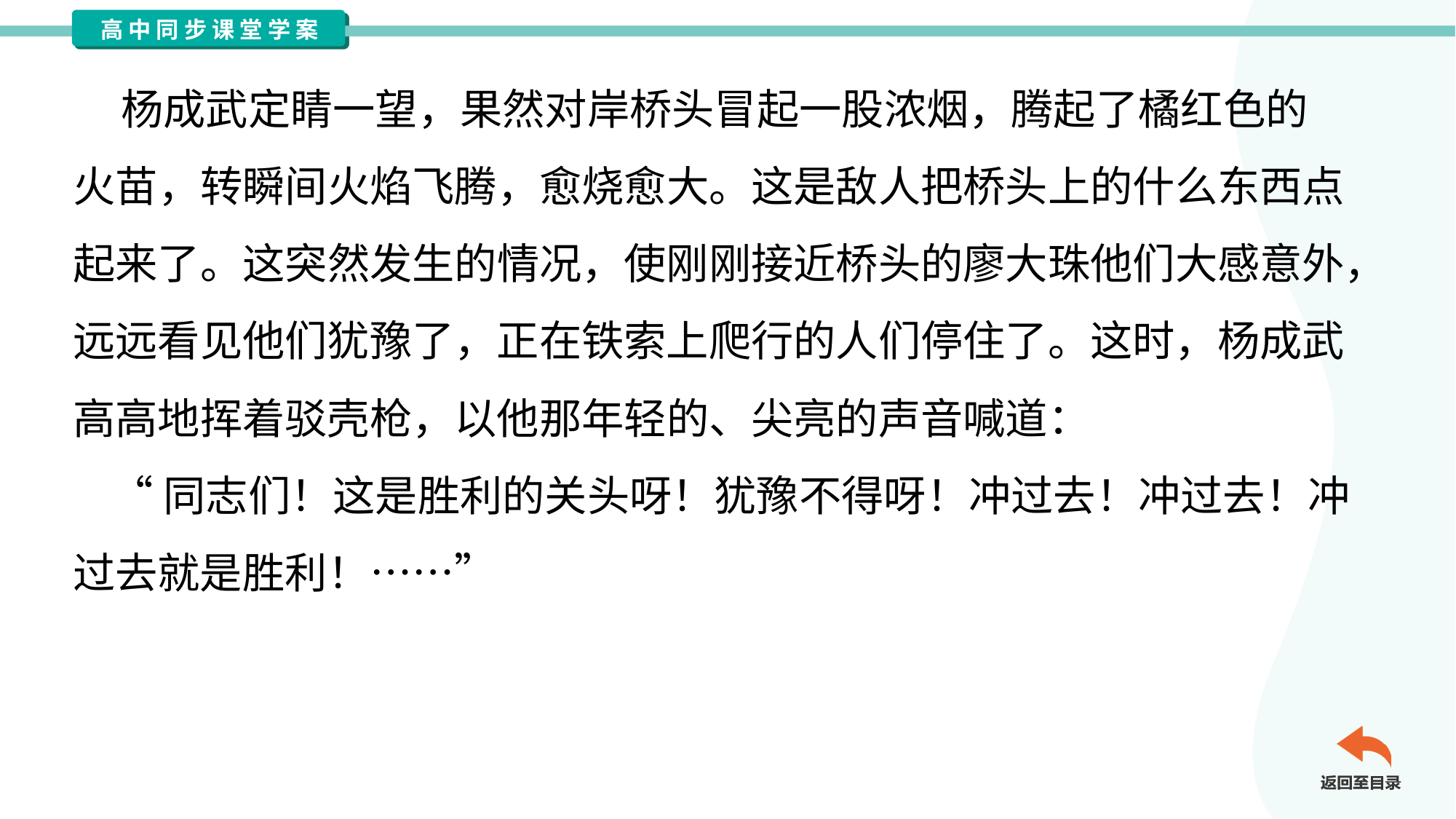

杨成武定睛一望，果然对岸桥头冒起一股浓烟，腾起了橘红色的
火苗，转瞬间火焰飞腾，愈烧愈大。这是敌人把桥头上的什么东西点
起来了。这突然发生的情况，使刚刚接近桥头的廖大珠他们大感意外，
远远看见他们犹豫了，正在铁索上爬行的人们停住了。这时，杨成武
高高地挥着驳壳枪，以他那年轻的、尖亮的声音喊道：
    “同志们！这是胜利的关头呀！犹豫不得呀！冲过去！冲过去！冲
过去就是胜利！……”